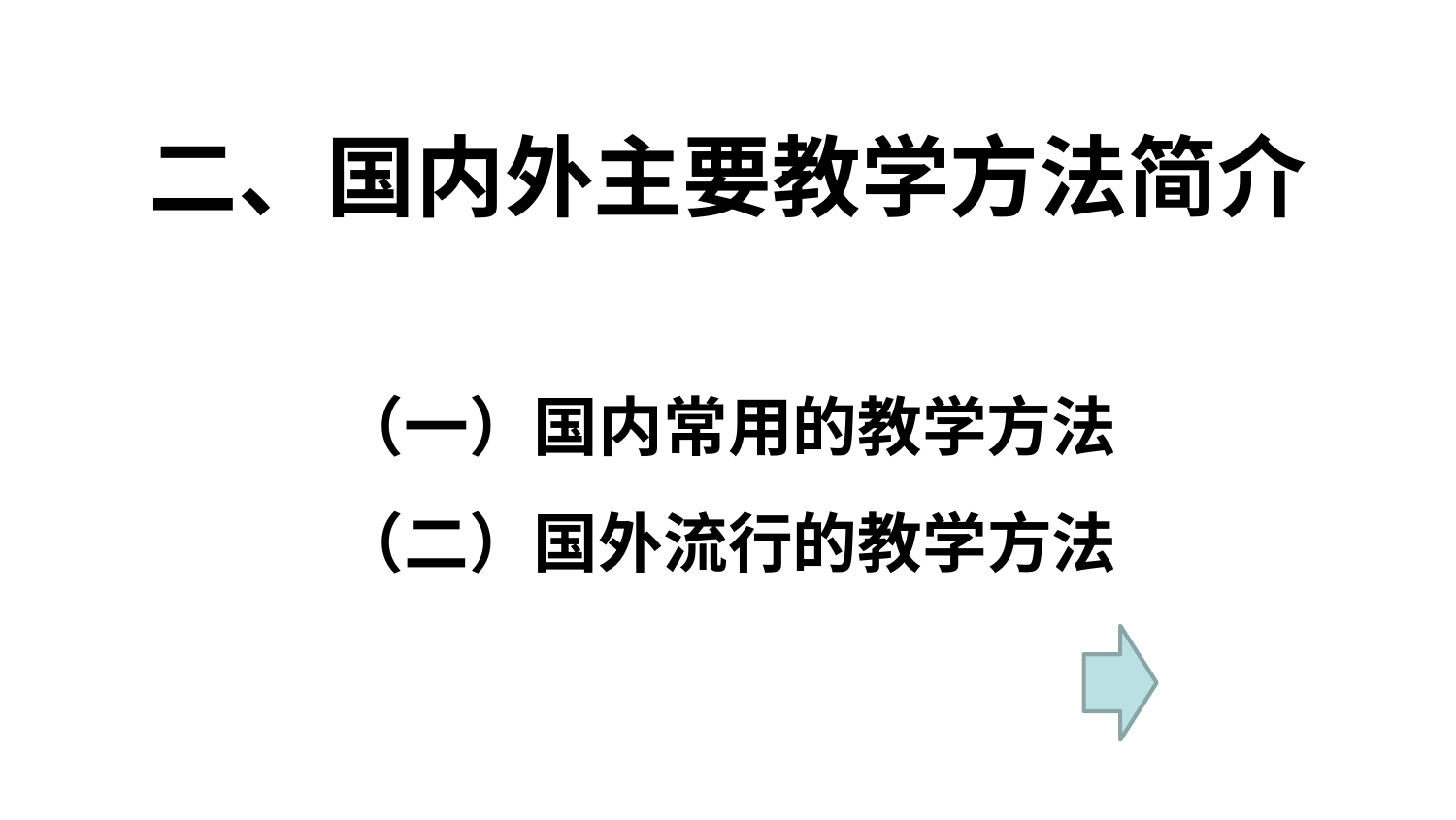

# 二、国内外主要教学方法简介

（一）国内常用的教学方法
（二）国外流行的教学方法